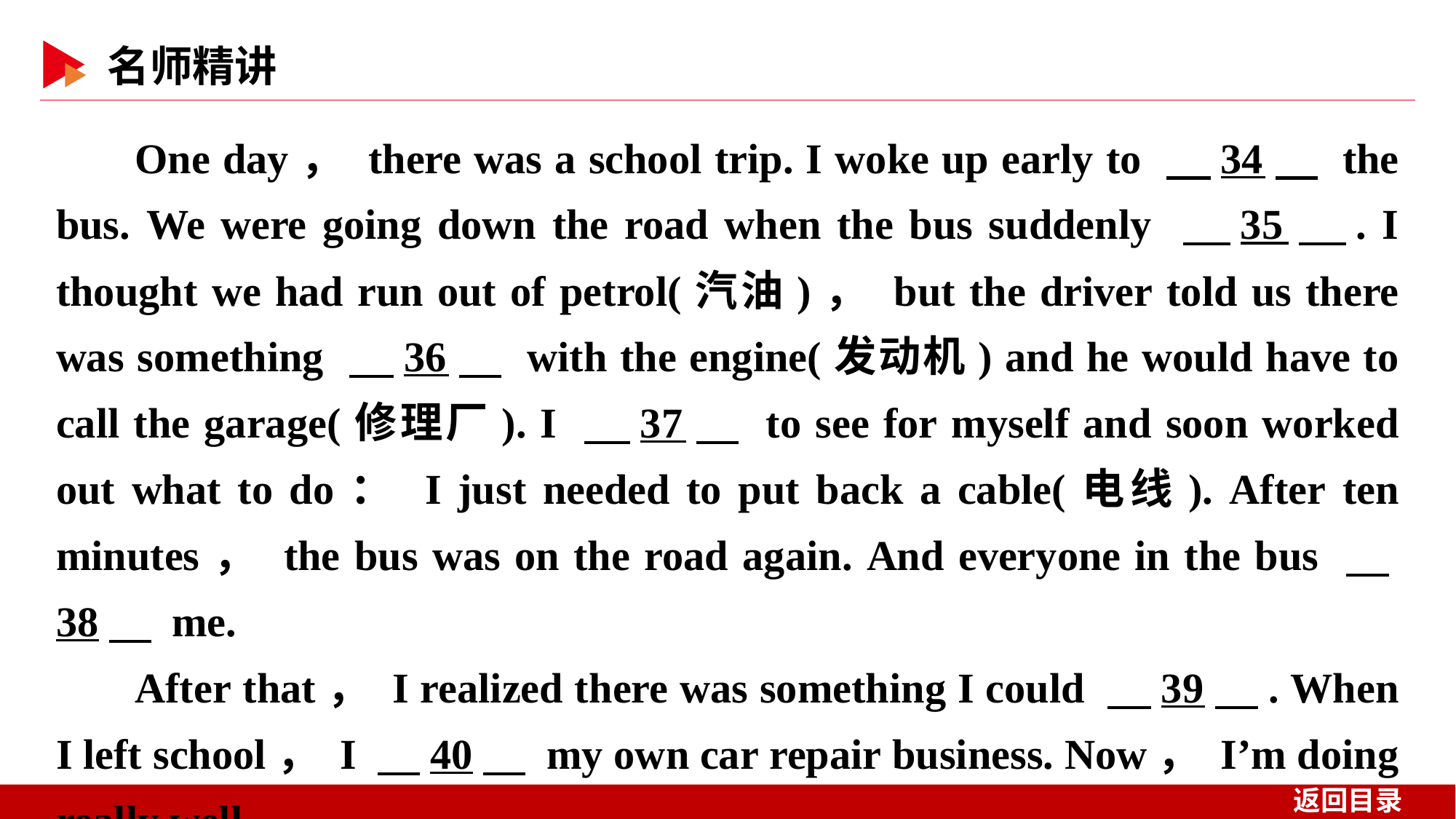

One day， there was a school trip. I woke up early to 　34　 the bus. We were going down the road when the bus suddenly 　35　. I thought we had run out of petrol(汽油)， but the driver told us there was something 　36　 with the engine(发动机) and he would have to call the garage(修理厂). I 　37　 to see for myself and soon worked out what to do： I just needed to put back a cable(电线). After ten minutes， the bus was on the road again. And everyone in the bus 　38　 me.
After that， I realized there was something I could 　39　. When I left school， I 　40　 my own car repair business. Now， I’m doing really well.